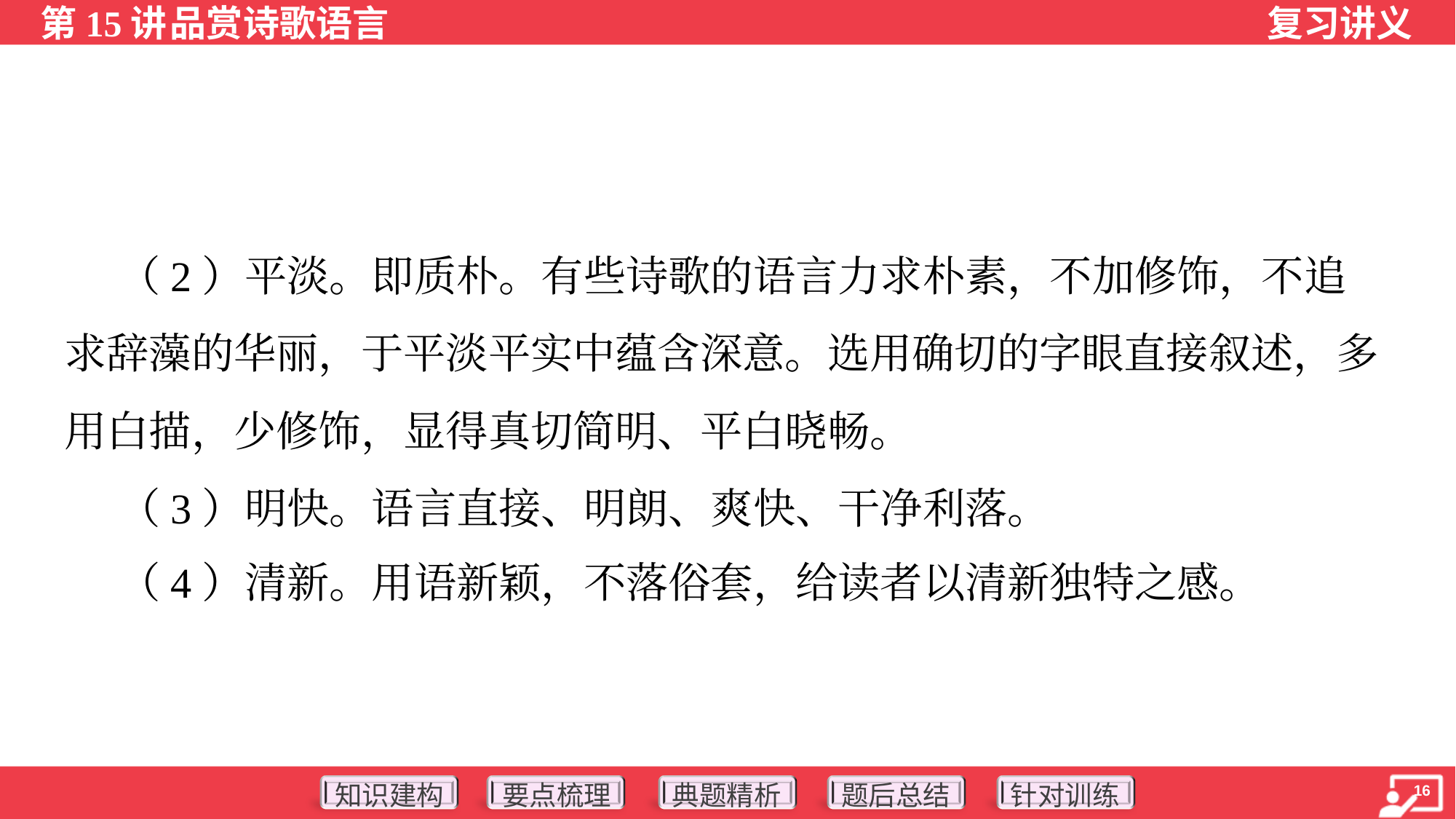

（2）平淡。即质朴。有些诗歌的语言力求朴素，不加修饰，不追
求辞藻的华丽，于平淡平实中蕴含深意。选用确切的字眼直接叙述，多
用白描，少修饰，显得真切简明、平白晓畅。
    （3）明快。语言直接、明朗、爽快、干净利落。
    （4）清新。用语新颖，不落俗套，给读者以清新独特之感。